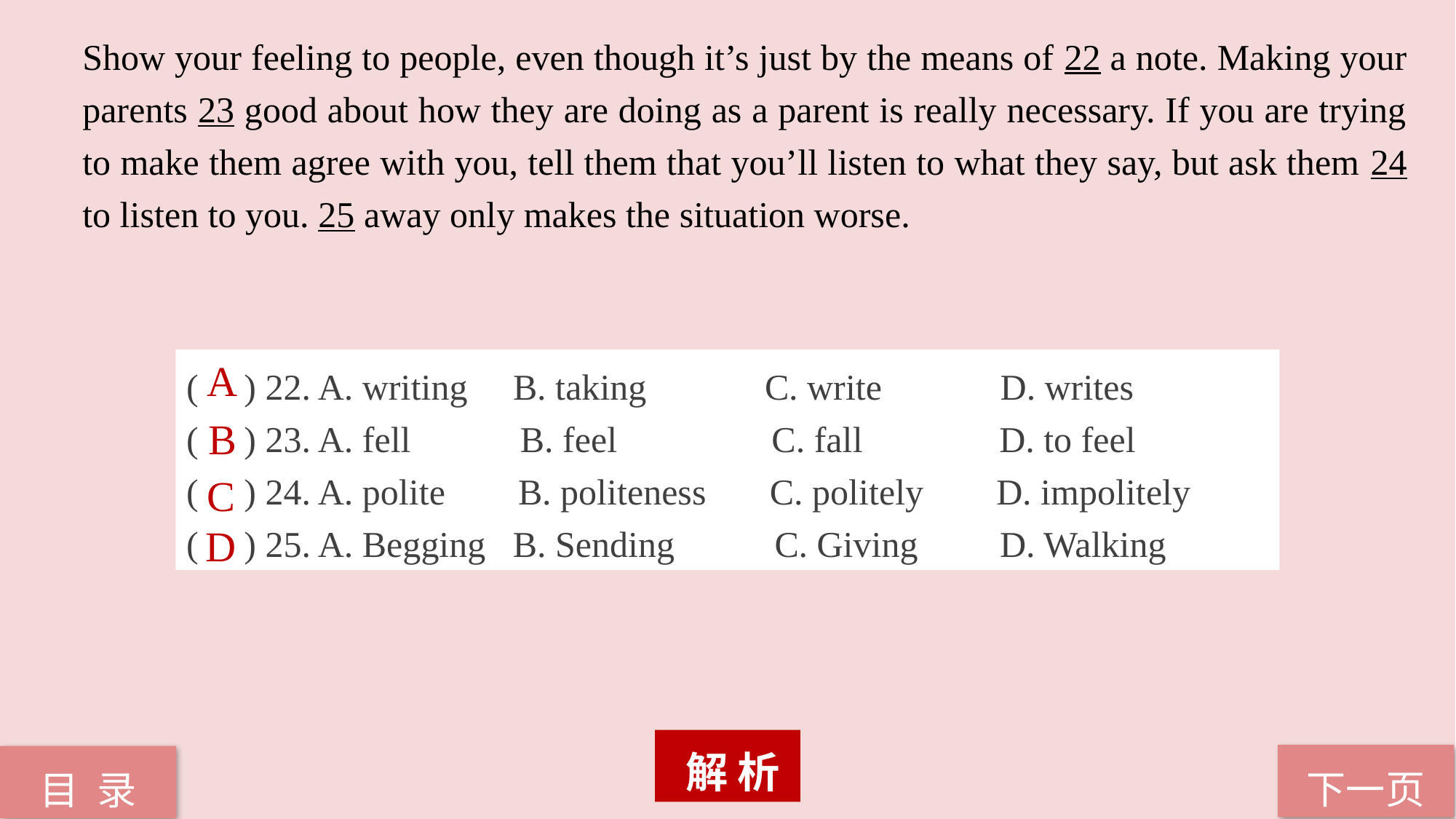

Show your feeling to people, even though it’s just by the means of 22 a note. Making your parents 23 good about how they are doing as a parent is really necessary. If you are trying to make them agree with you, tell them that you’ll listen to what they say, but ask them 24 to listen to you. 25 away only makes the situation worse.
(     ) 22. A. writing     B. taking             C. write             D. writes
(     ) 23. A. fell            B. feel                 C. fall               D. to feel
(     ) 24. A. polite        B. politeness       C. politely        D. impolitely
(     ) 25. A. Begging   B. Sending           C. Giving         D. Walking
A
B
C
D
 解 析